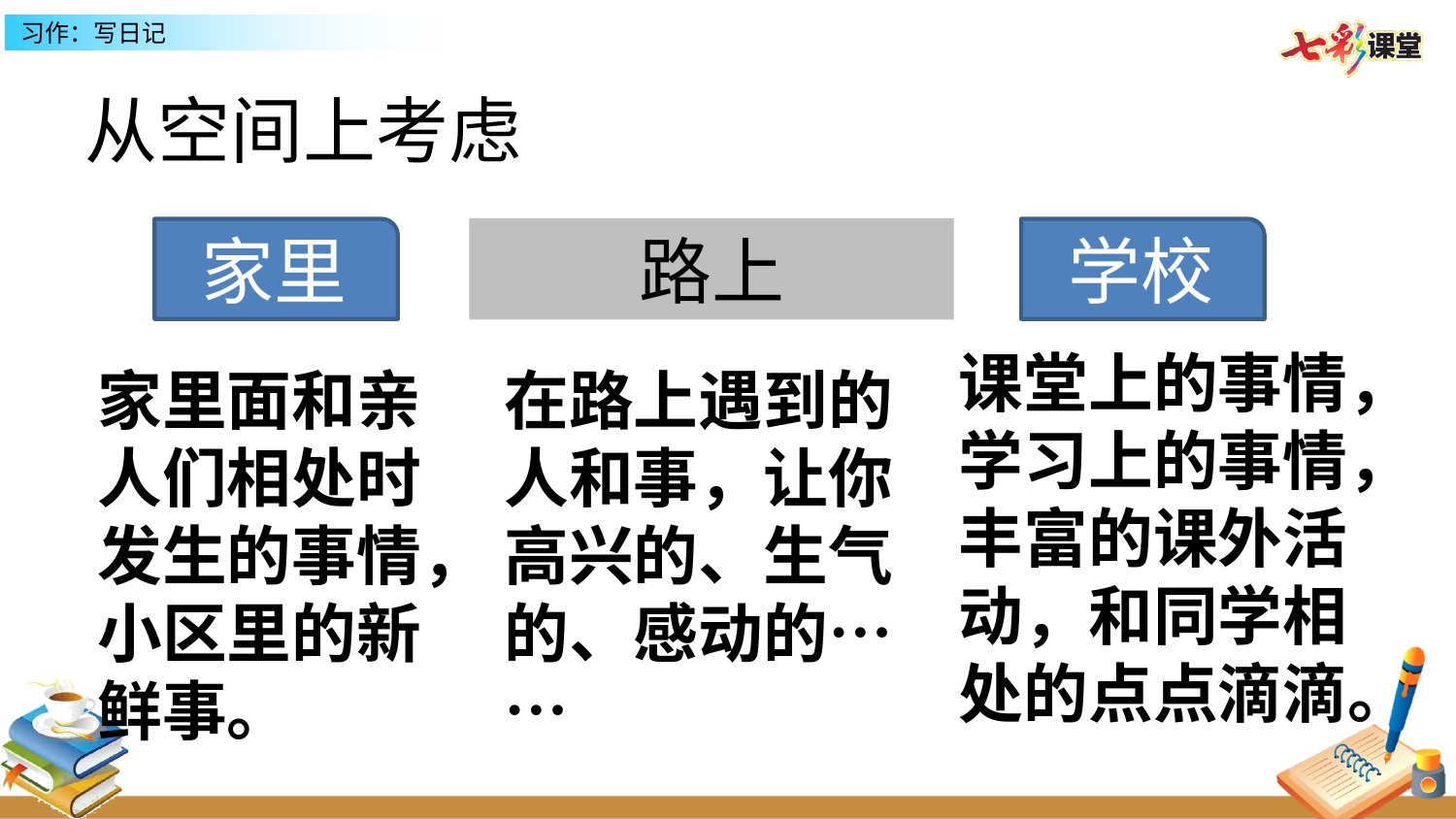

从空间上考虑
路上
家里
学校
课堂上的事情，学习上的事情，丰富的课外活动，和同学相处的点点滴滴。
家里面和亲人们相处时发生的事情，
小区里的新鲜事。
在路上遇到的人和事，让你高兴的、生气的、感动的……